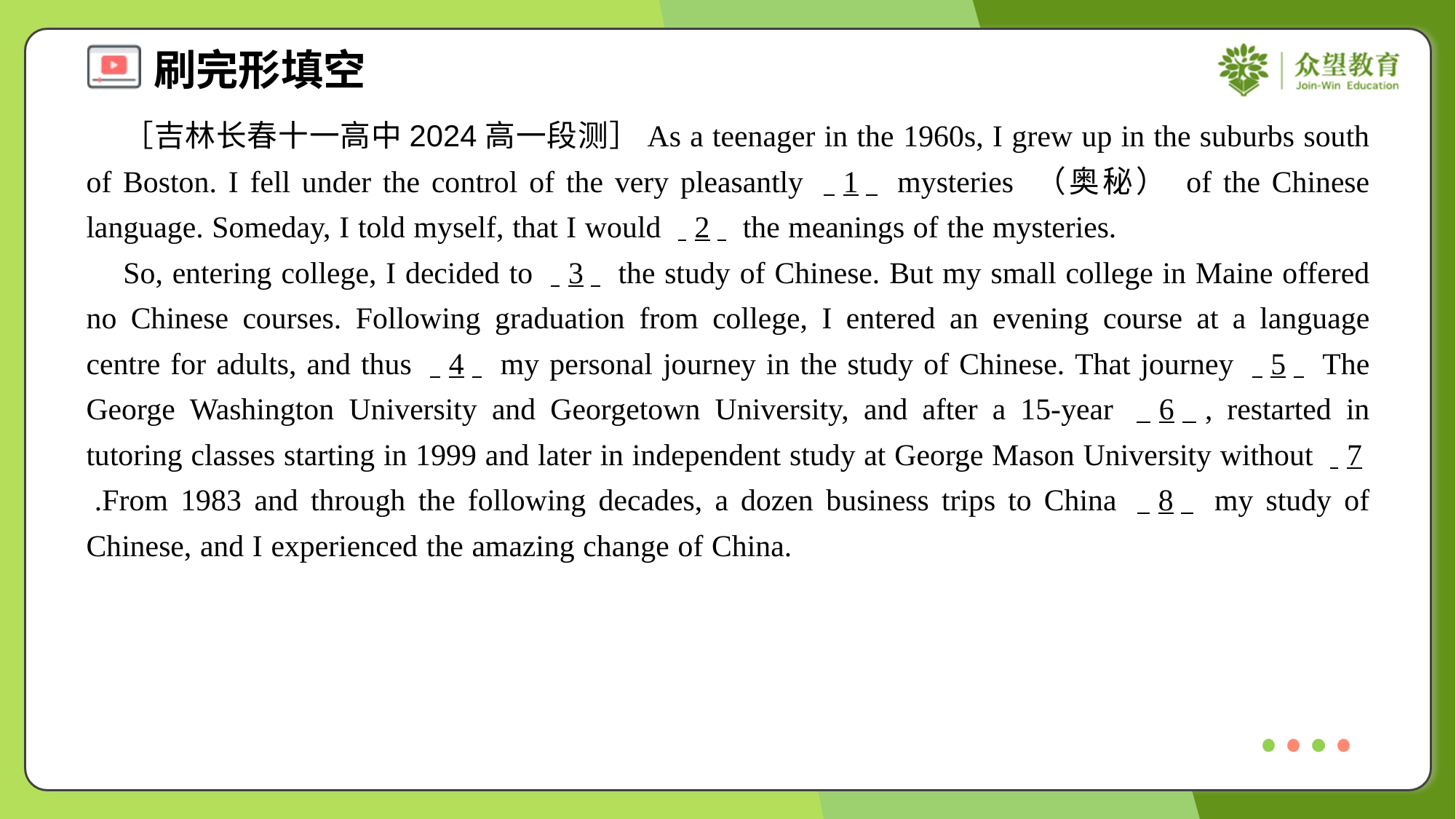

［吉林长春十一高中2024高一段测］As a teenager in the 1960s, I grew up in the suburbs south of Boston. I fell under the control of the very pleasantly . .1. . mysteries （奥秘） of the Chinese language. Someday, I told myself, that I would . .2. . the meanings of the mysteries.
    So, entering college, I decided to . .3. . the study of Chinese. But my small college in Maine offered no Chinese courses. Following graduation from college, I entered an evening course at a language centre for adults, and thus . .4. . my personal journey in the study of Chinese. That journey . .5. . The George Washington University and Georgetown University, and after a 15-year . .6. ., restarted in tutoring classes starting in 1999 and later in independent study at George Mason University without . .7. ..From 1983 and through the following decades, a dozen business trips to China . .8. . my study of Chinese, and I experienced the amazing change of China.